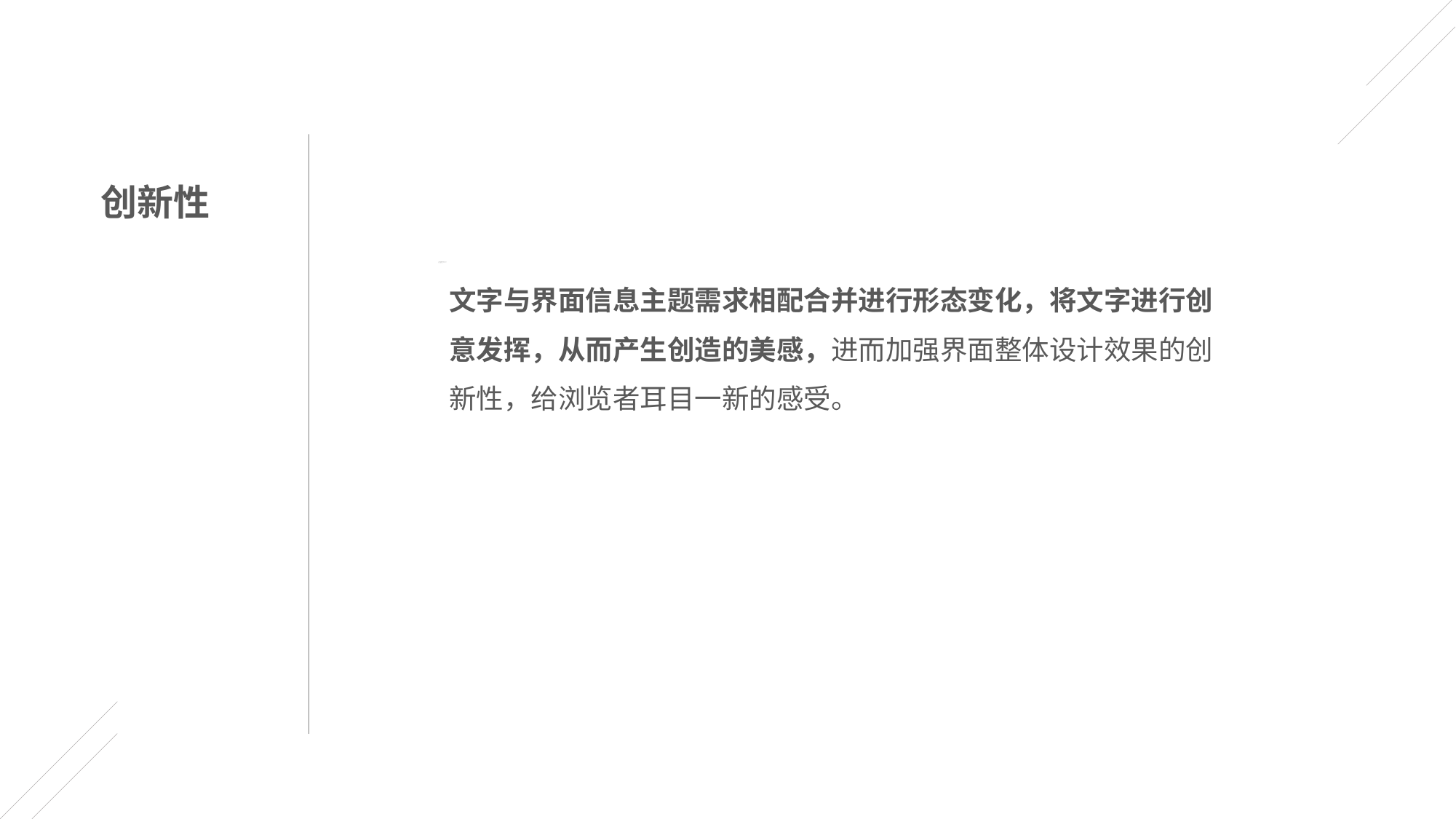

创新性
文字与界面信息主题需求相配合并进行形态变化，将文字进行创意发挥，从而产生创造的美感，进而加强界面整体设计效果的创新性，给浏览者耳目一新的感受。